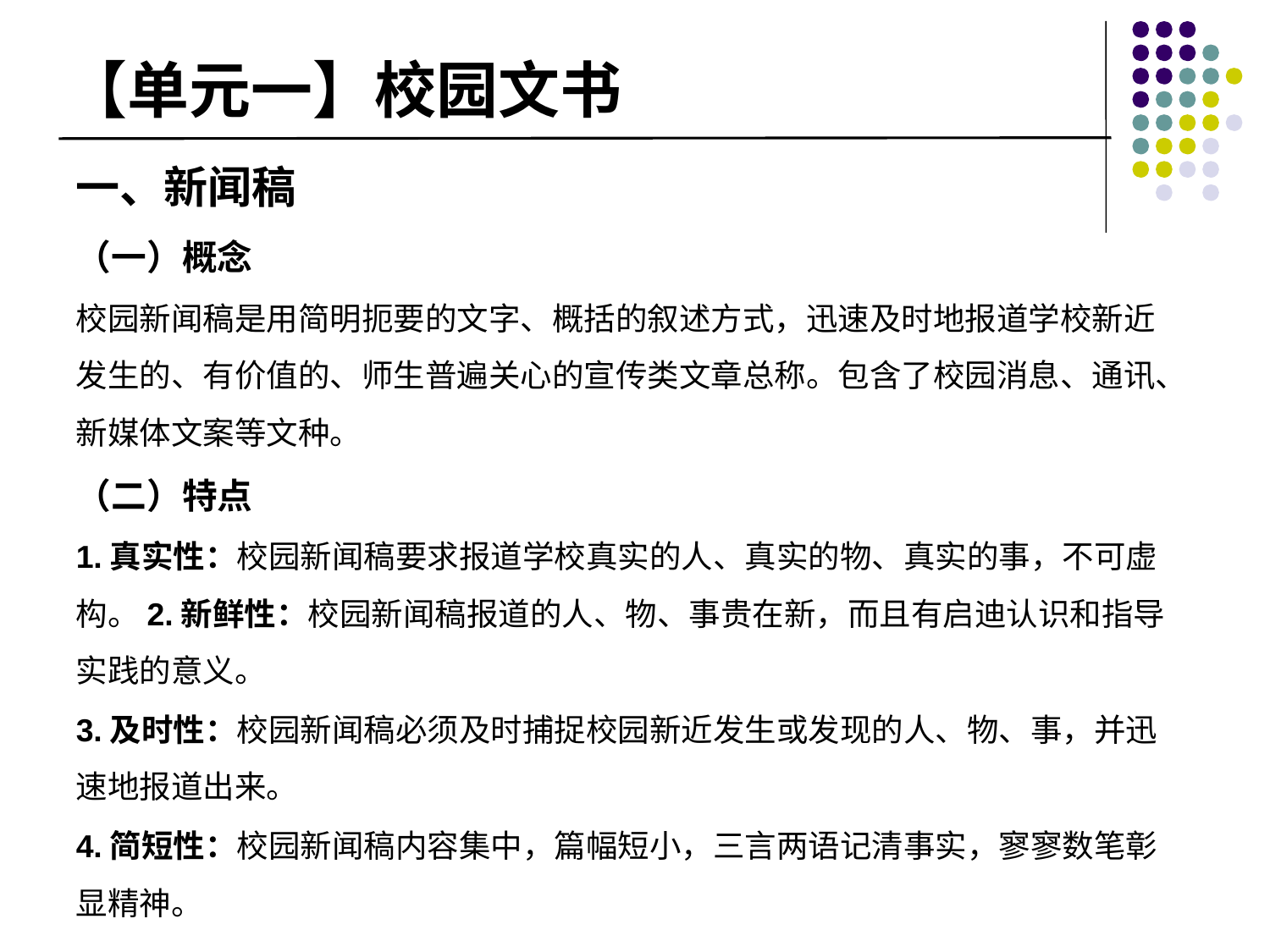

# 【单元一】校园文书
一、新闻稿
（一）概念
校园新闻稿是用简明扼要的文字、概括的叙述方式，迅速及时地报道学校新近发生的、有价值的、师生普遍关心的宣传类文章总称。包含了校园消息、通讯、新媒体文案等文种。
（二）特点
1.真实性：校园新闻稿要求报道学校真实的人、真实的物、真实的事，不可虚构。2.新鲜性：校园新闻稿报道的人、物、事贵在新，而且有启迪认识和指导实践的意义。
3.及时性：校园新闻稿必须及时捕捉校园新近发生或发现的人、物、事，并迅速地报道出来。
4.简短性：校园新闻稿内容集中，篇幅短小，三言两语记清事实，寥寥数笔彰显精神。